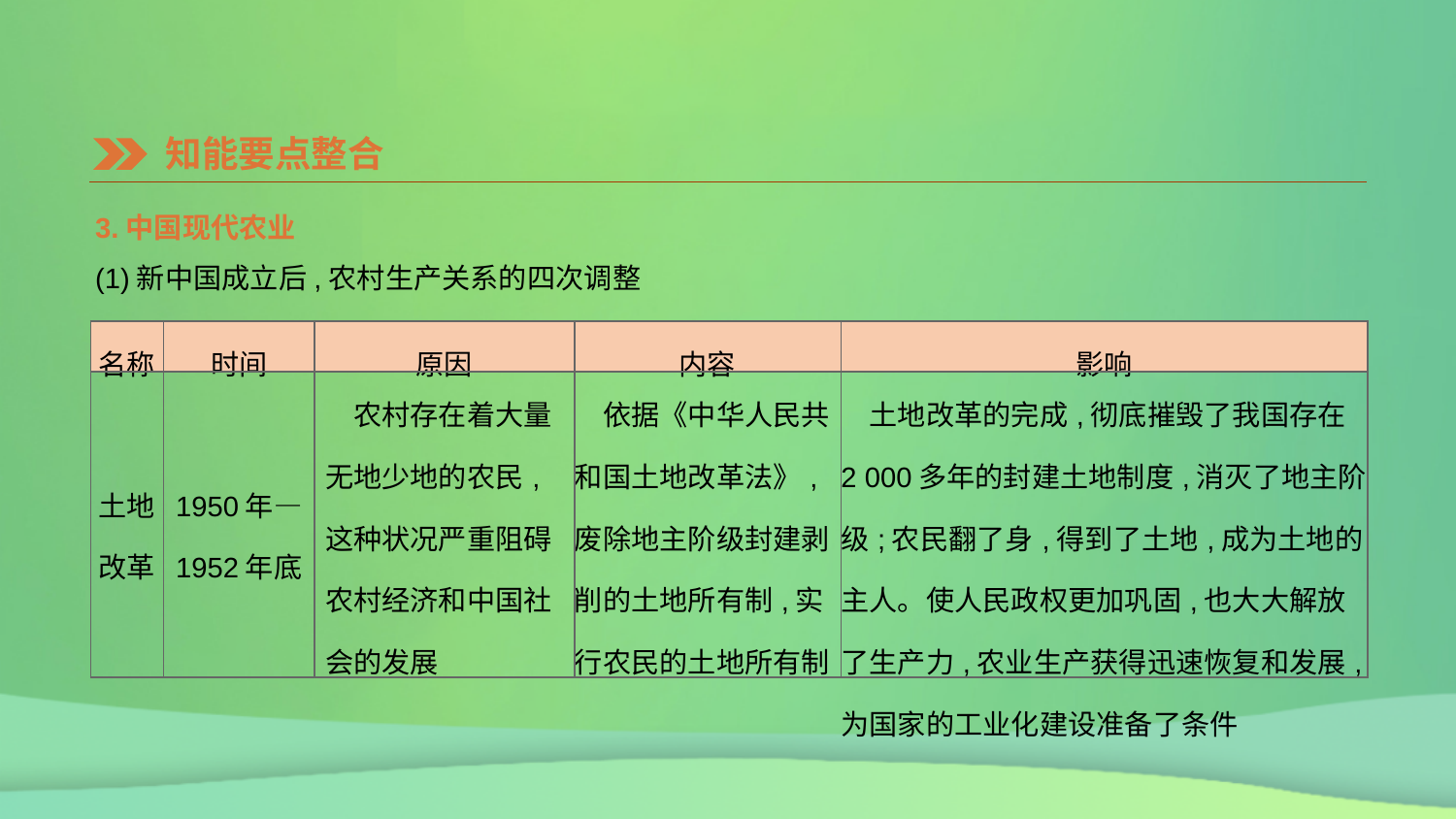

知能要点整合

3.中国现代农业
(1)新中国成立后,农村生产关系的四次调整
| 名称 | 时间 | 原因 | 内容 | 影响 |
| --- | --- | --- | --- | --- |
| 土地改革 | 1950年— 1952年底 | 农村存在着大量无地少地的农民,这种状况严重阻碍农村经济和中国社会的发展 | 依据《中华人民共和国土地改革法》,废除地主阶级封建剥削的土地所有制,实行农民的土地所有制 | 土地改革的完成,彻底摧毁了我国存在2 000多年的封建土地制度,消灭了地主阶级;农民翻了身,得到了土地,成为土地的主人。使人民政权更加巩固,也大大解放了生产力,农业生产获得迅速恢复和发展,为国家的工业化建设准备了条件 |